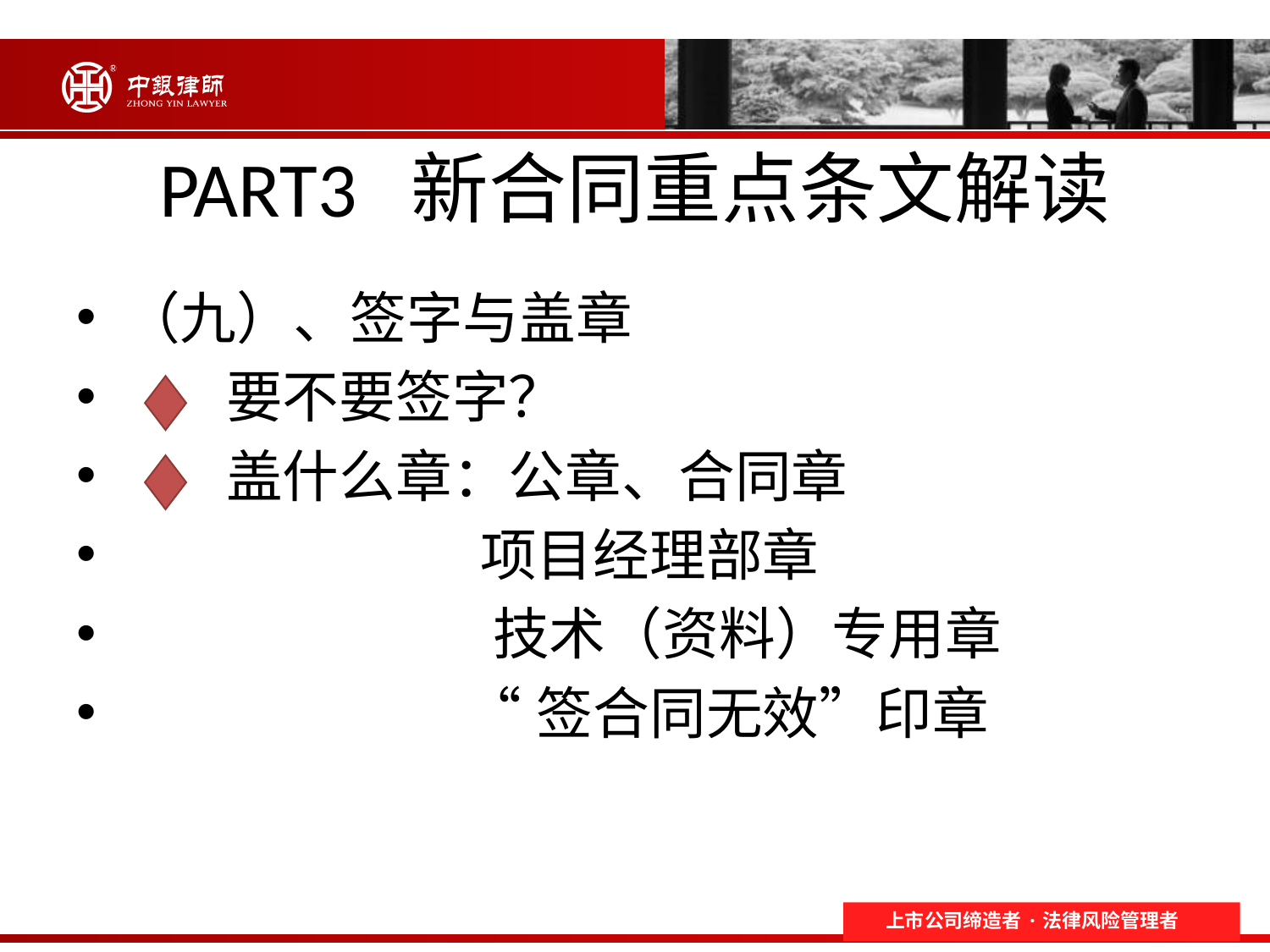

# PART3  新合同重点条文解读
（九）、签字与盖章
       要不要签字？
       盖什么章：公章、合同章
                           项目经理部章
                            技术（资料）专用章
                           “签合同无效”印章